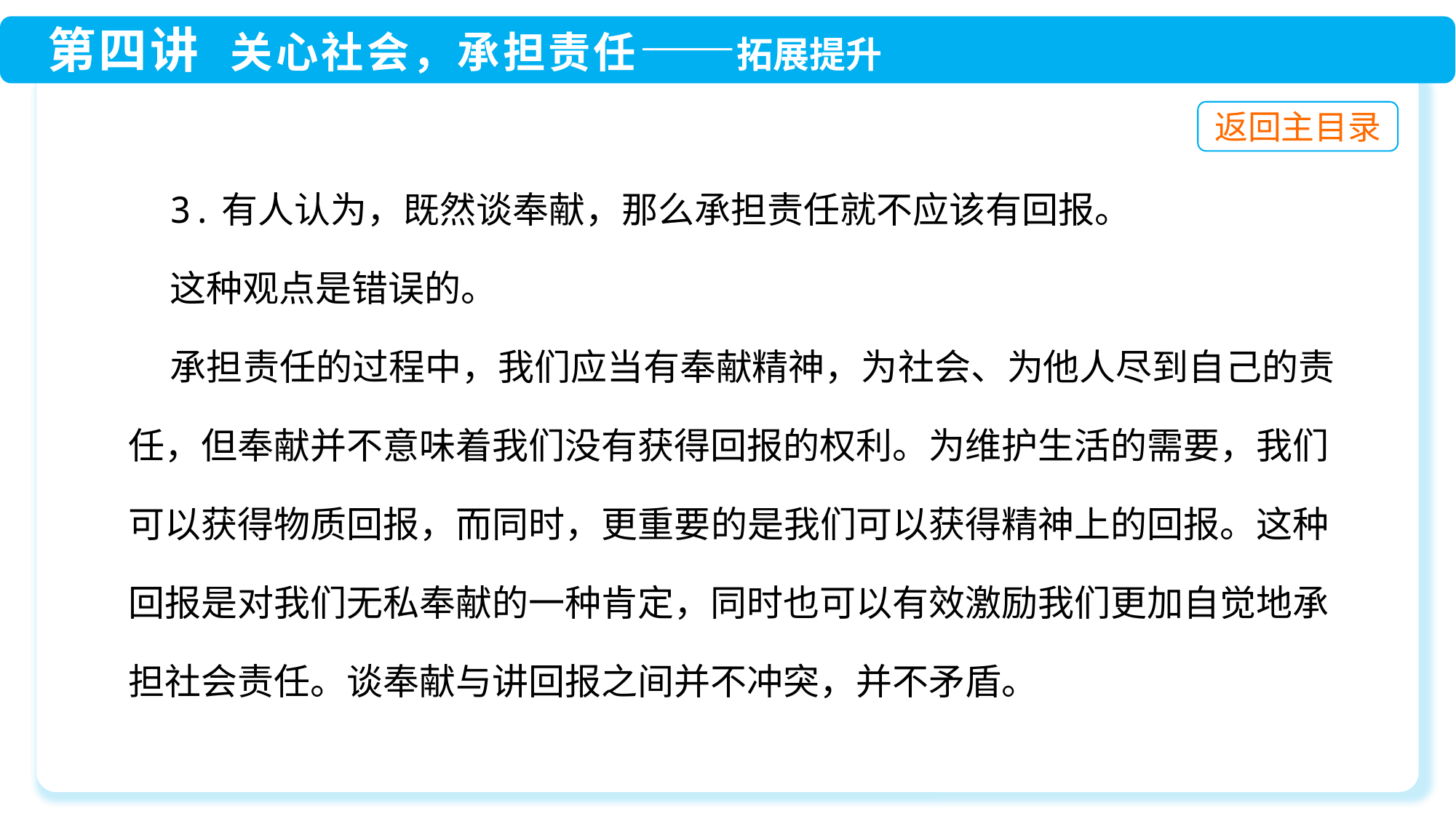

3.有人认为，既然谈奉献，那么承担责任就不应该有回报。
    这种观点是错误的。
    承担责任的过程中，我们应当有奉献精神，为社会、为他人尽到自己的责任，但奉献并不意味着我们没有获得回报的权利。为维护生活的需要，我们可以获得物质回报，而同时，更重要的是我们可以获得精神上的回报。这种回报是对我们无私奉献的一种肯定，同时也可以有效激励我们更加自觉地承担社会责任。谈奉献与讲回报之间并不冲突，并不矛盾。